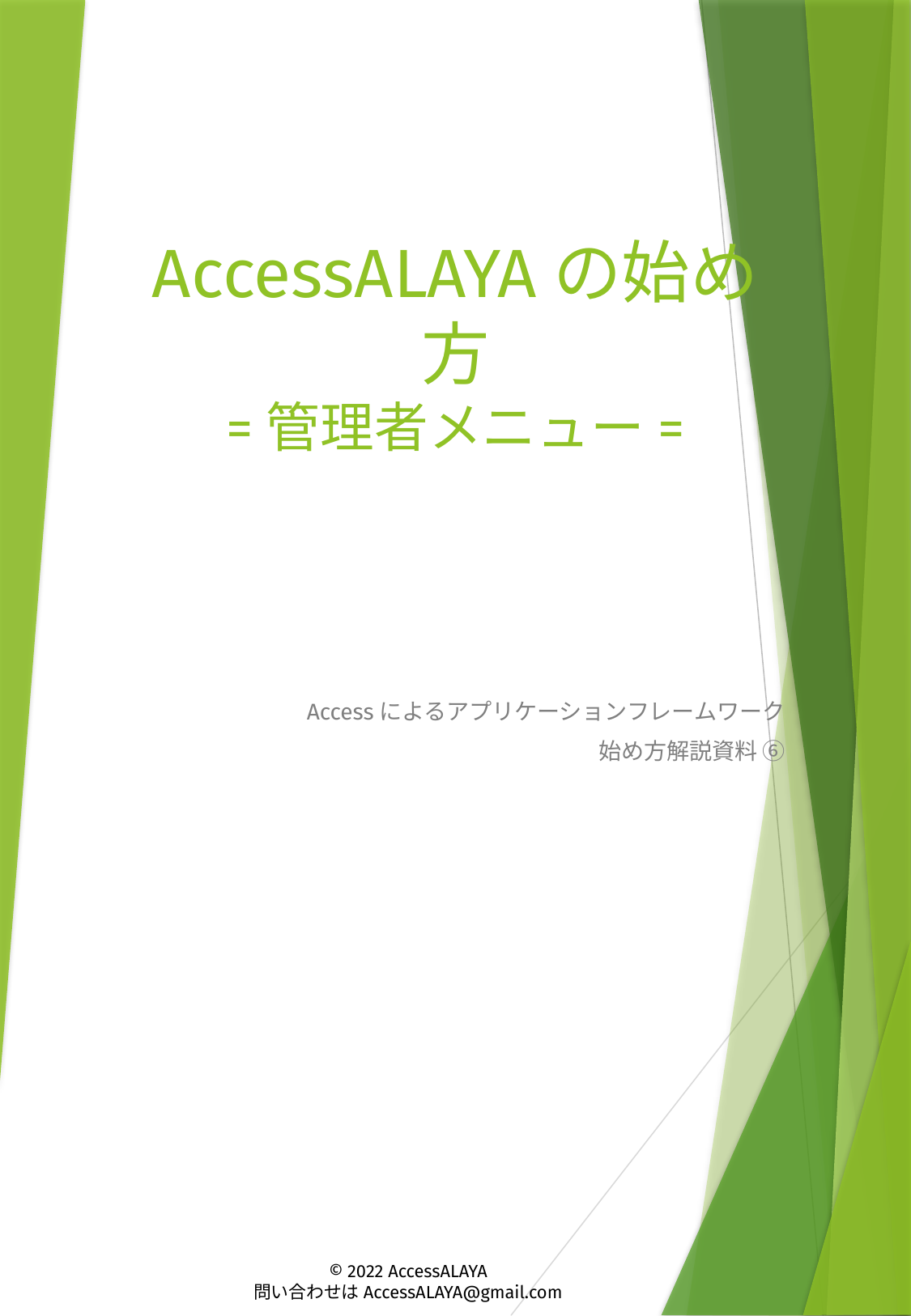

# AccessALAYAの始め方 =管理者メニュー=
Accessによるアプリケーションフレームワーク
始め方解説資料 ⑥
© 2022 AccessALAYA
問い合わせはAccessALAYA@gmail.com